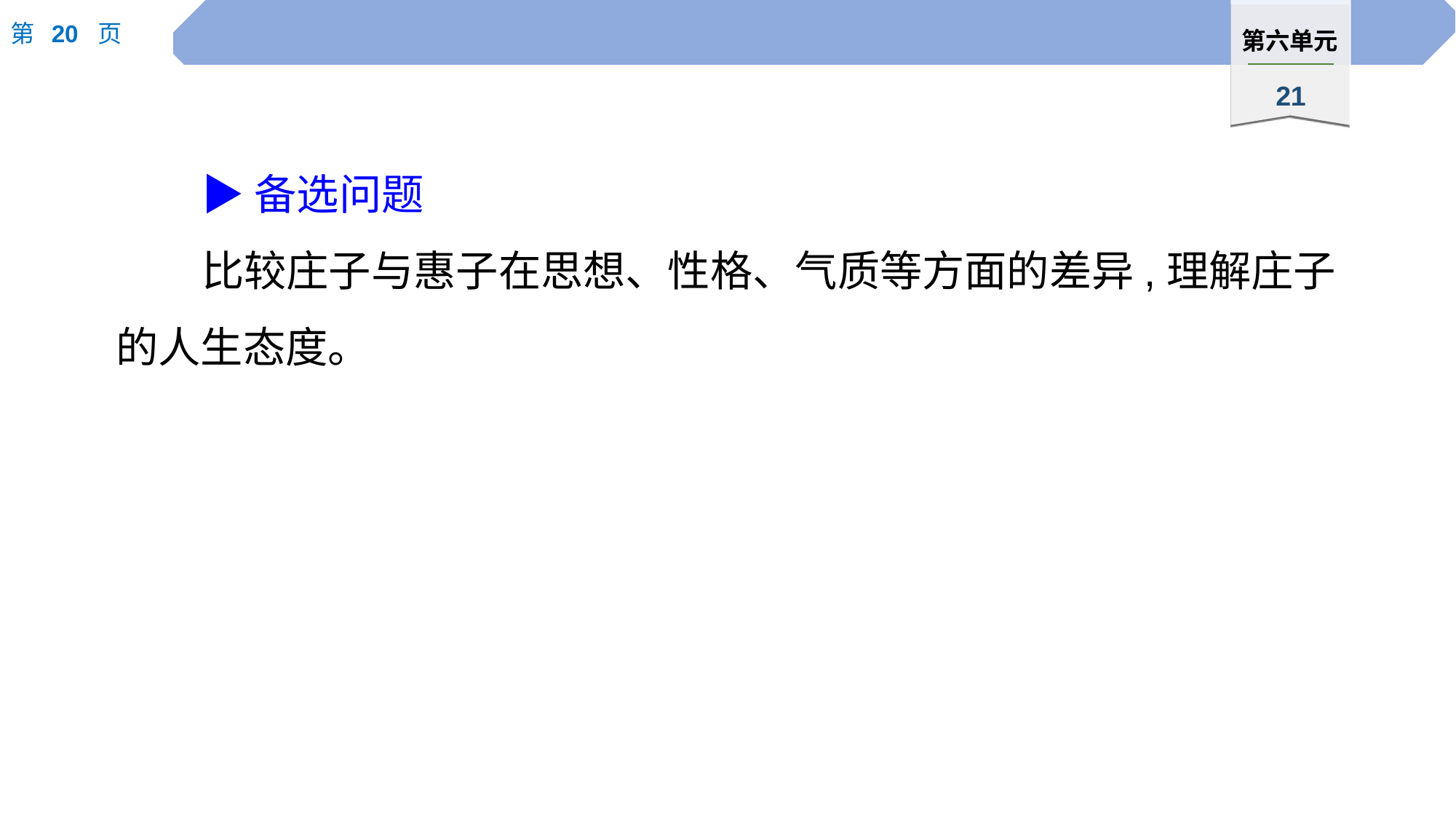

▶备选问题
比较庄子与惠子在思想、性格、气质等方面的差异,理解庄子的人生态度。